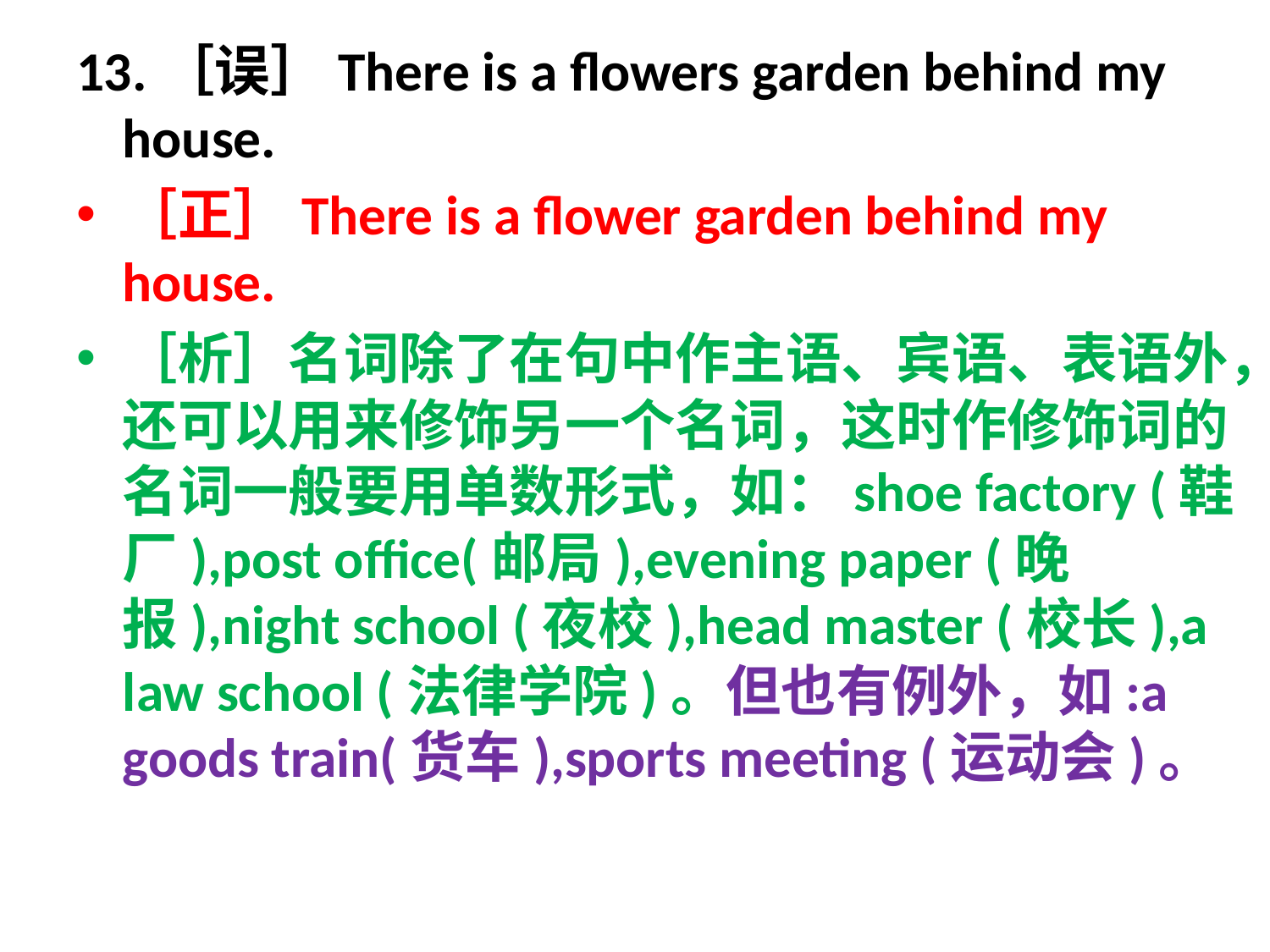

13.［误］There is a flowers garden behind my house.
［正］There is a flower garden behind my house.
［析］名词除了在句中作主语、宾语、表语外，还可以用来修饰另一个名词，这时作修饰词的名词一般要用单数形式，如：shoe factory (鞋厂),post office(邮局),evening paper (晚报),night school (夜校),head master (校长),a law school (法律学院)。但也有例外，如:a goods train(货车),sports meeting (运动会)。